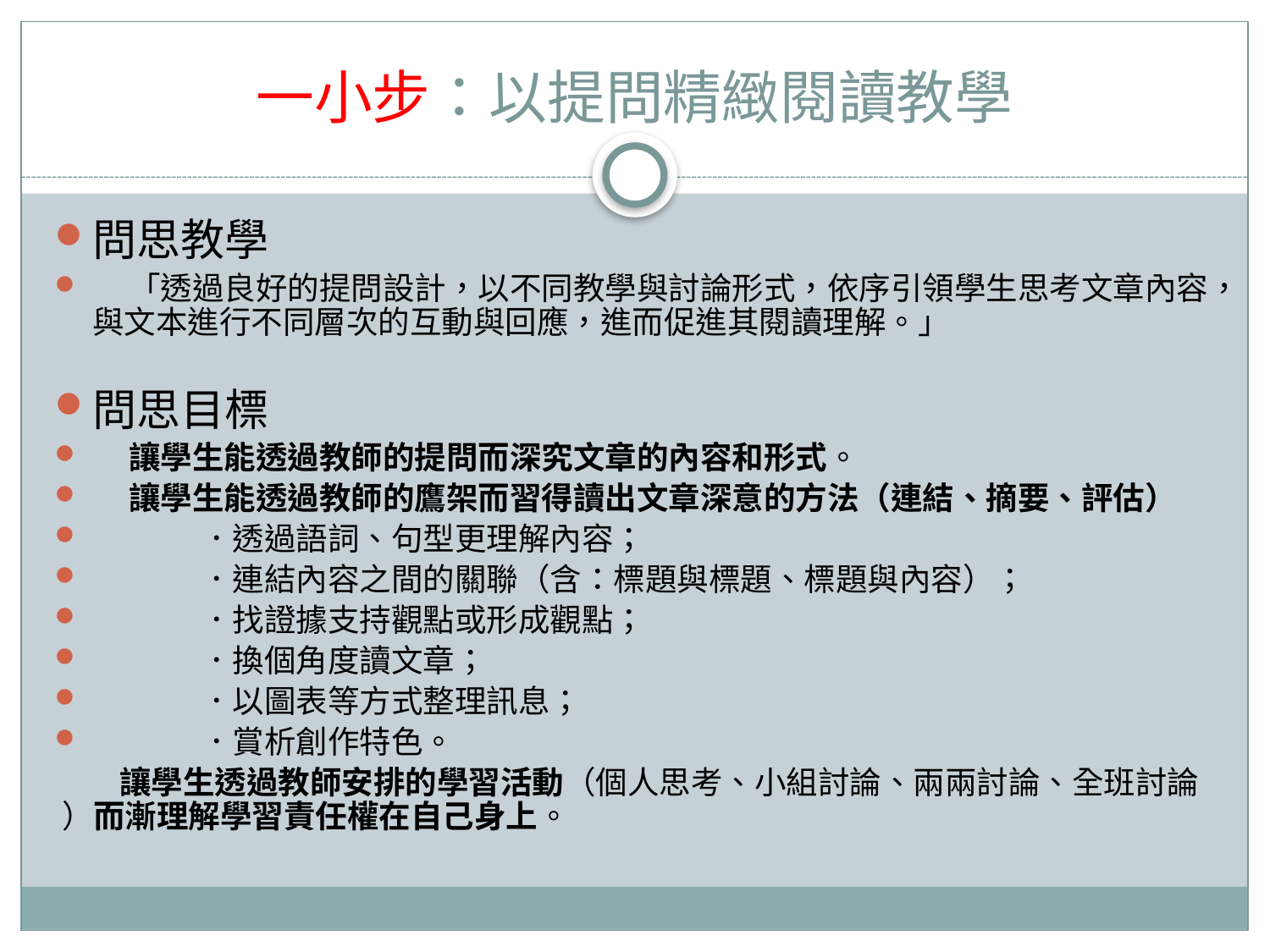

# 一小步：以提問精緻閱讀教學
問思教學
    「透過良好的提問設計，以不同教學與討論形式，依序引領學生思考文章內容，與文本進行不同層次的互動與回應，進而促進其閱讀理解。」

問思目標
    讓學生能透過教師的提問而深究文章的內容和形式。
    讓學生能透過教師的鷹架而習得讀出文章深意的方法（連結、摘要、評估）
              ．透過語詞、句型更理解內容；
              ．連結內容之間的關聯（含：標題與標題、標題與內容）；
              ．找證據支持觀點或形成觀點；
              ．換個角度讀文章；
              ．以圖表等方式整理訊息；
              ．賞析創作特色。
        讓學生透過教師安排的學習活動（個人思考、小組討論、兩兩討論、全班討論 ）而漸理解學習責任權在自己身上。